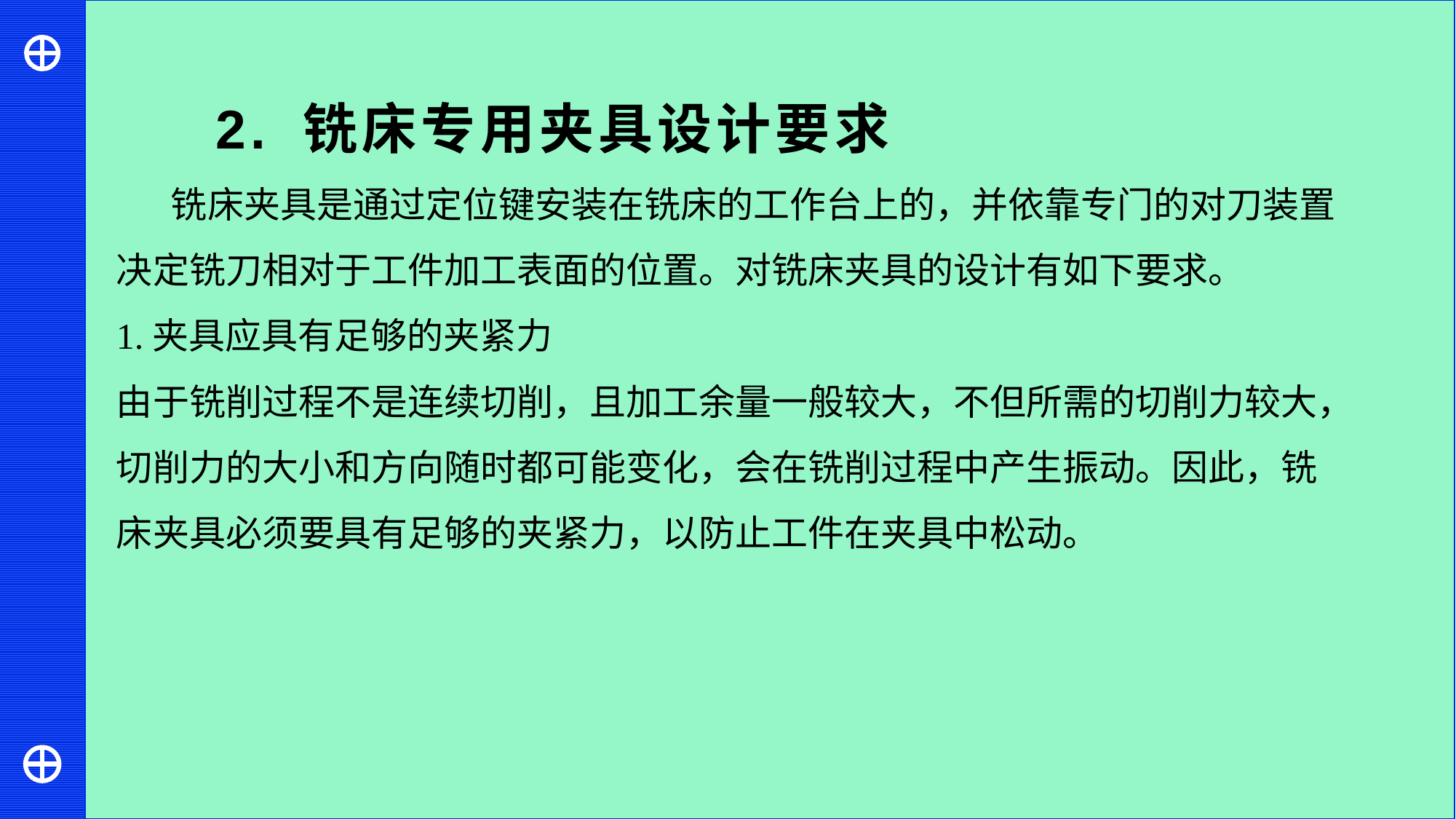

2. 铣床专用夹具设计要求
铣床夹具是通过定位键安装在铣床的工作台上的，并依靠专门的对刀装置决定铣刀相对于工件加工表面的位置。对铣床夹具的设计有如下要求。
1.夹具应具有足够的夹紧力
由于铣削过程不是连续切削，且加工余量一般较大，不但所需的切削力较大，切削力的大小和方向随时都可能变化，会在铣削过程中产生振动。因此，铣床夹具必须要具有足够的夹紧力，以防止工件在夹具中松动。